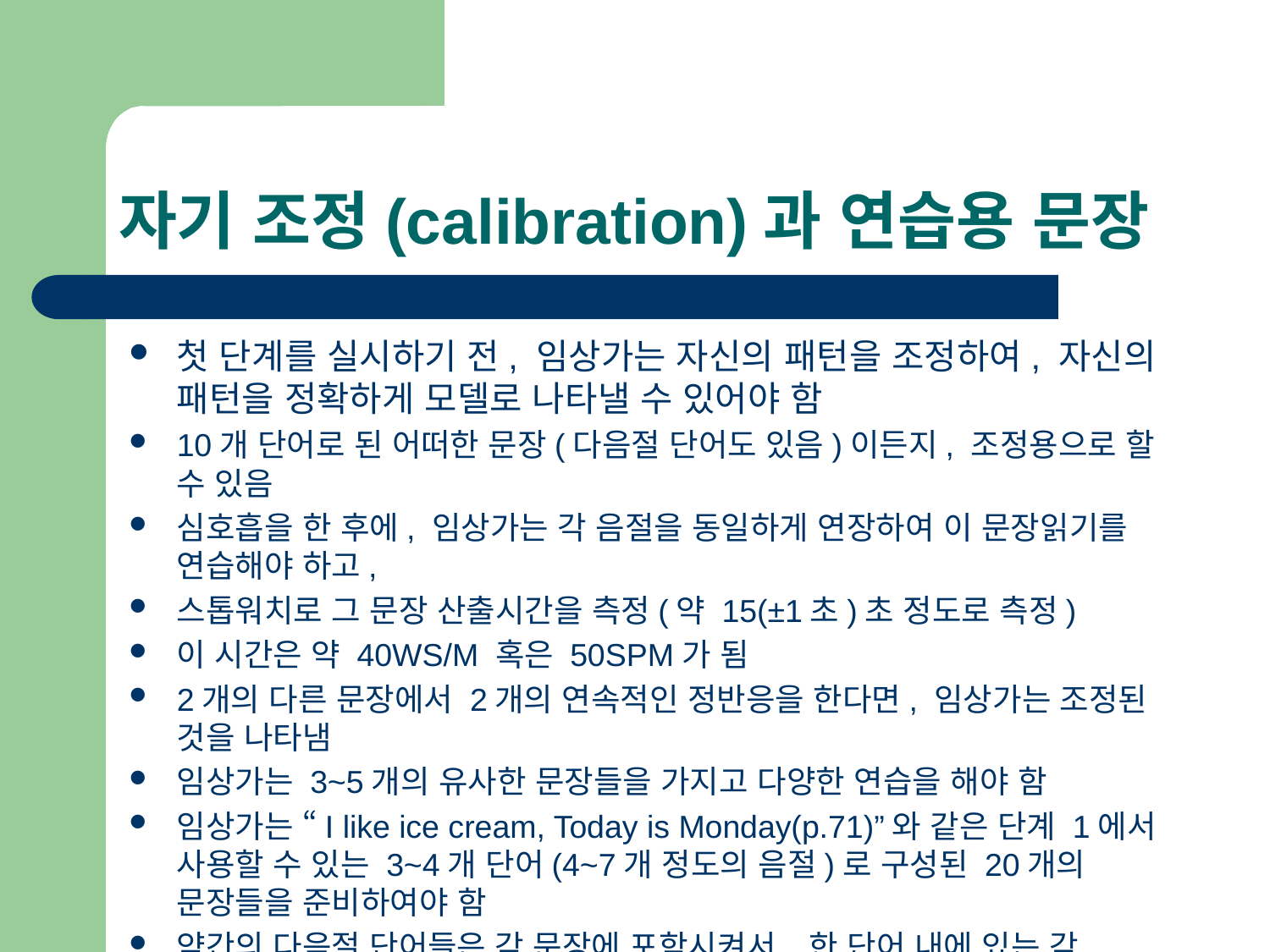

# 자기 조정(calibration)과 연습용 문장
첫 단계를 실시하기 전, 임상가는 자신의 패턴을 조정하여, 자신의 패턴을 정확하게 모델로 나타낼 수 있어야 함
10개 단어로 된 어떠한 문장(다음절 단어도 있음)이든지, 조정용으로 할 수 있음
심호흡을 한 후에, 임상가는 각 음절을 동일하게 연장하여 이 문장읽기를 연습해야 하고,
스톱워치로 그 문장 산출시간을 측정(약 15(±1초)초 정도로 측정)
이 시간은 약 40WS/M 혹은 50SPM가 됨
2개의 다른 문장에서 2개의 연속적인 정반응을 한다면, 임상가는 조정된 것을 나타냄
임상가는 3~5개의 유사한 문장들을 가지고 다양한 연습을 해야 함
임상가는 “I like ice cream, Today is Monday(p.71)”와 같은 단계 1에서 사용할 수 있는 3~4개 단어(4~7개 정도의 음절)로 구성된 20개의 문장들을 준비하여야 함
약간의 다음절 단어들은 각 문장에 포함시켜서, 한 단어 내에 있는 각 음절을 길게 연장해야 하며(예: “Mooondaaay”)
처음에는, 환자들이 종종 다음절 단어에서 각 음절을 연장하는 것을 기억하는데 어려움을 겪기도 함.